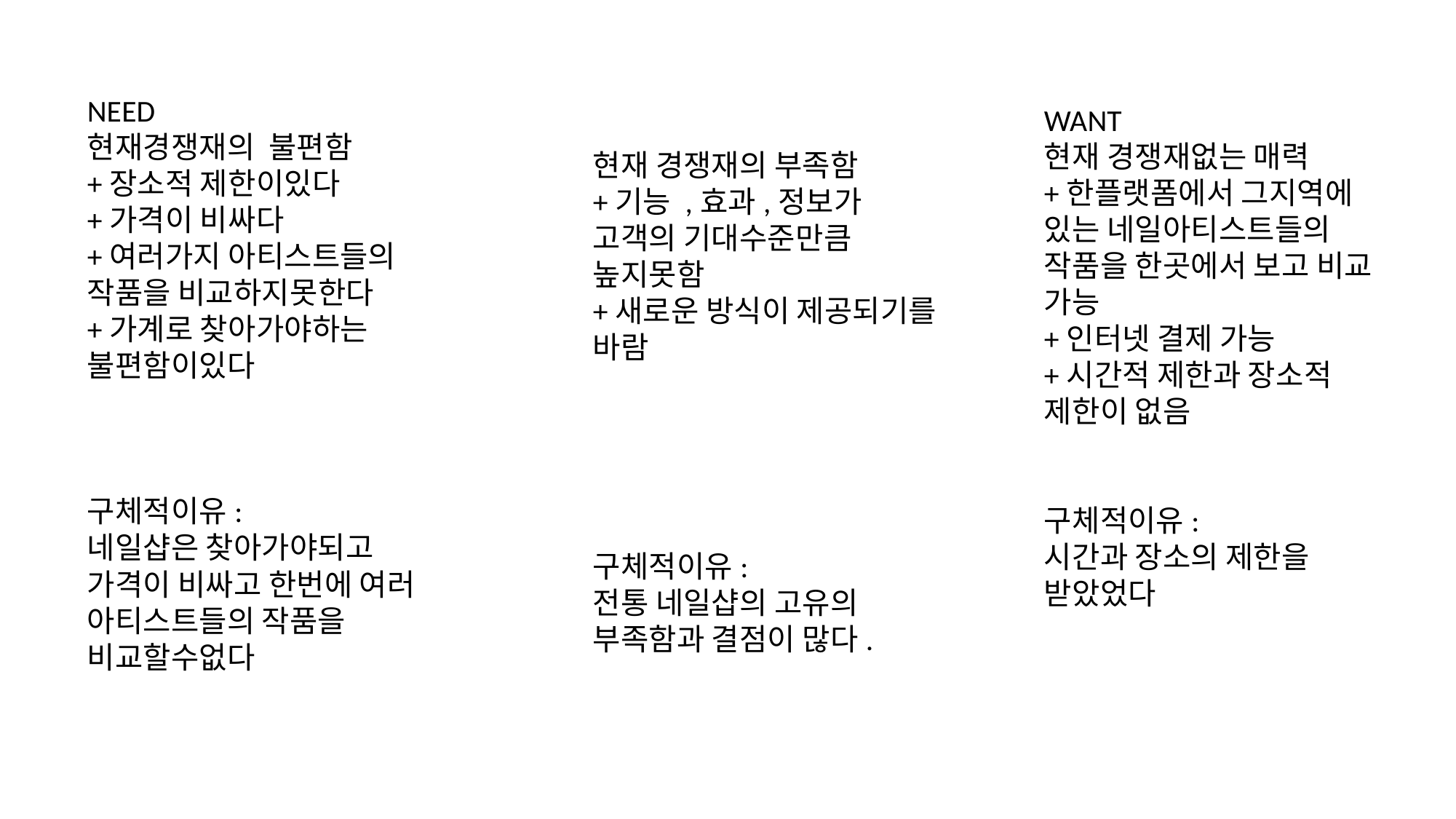

NEED
현재경쟁재의  불편함
+장소적 제한이있다
+가격이 비싸다
+여러가지 아티스트들의 작품을 비교하지못한다
+가계로 찾아가야하는 불편함이있다

구체적이유:
네일샵은 찾아가야되고 가격이 비싸고 한번에 여러 아티스트들의 작품을 비교할수없다
WANT
현재 경쟁재없는 매력
+한플랫폼에서 그지역에 있는 네일아티스트들의 작품을 한곳에서 보고 비교 가능
+인터넷 결제 가능
+시간적 제한과 장소적 제한이 없음

구체적이유:
시간과 장소의 제한을 받았었다

현재 경쟁재의 부족함
+기능 ,효과,정보가 고객의 기대수준만큼 높지못함
+새로운 방식이 제공되기를 바람

구체적이유:
전통 네일샵의 고유의 부족함과 결점이 많다.